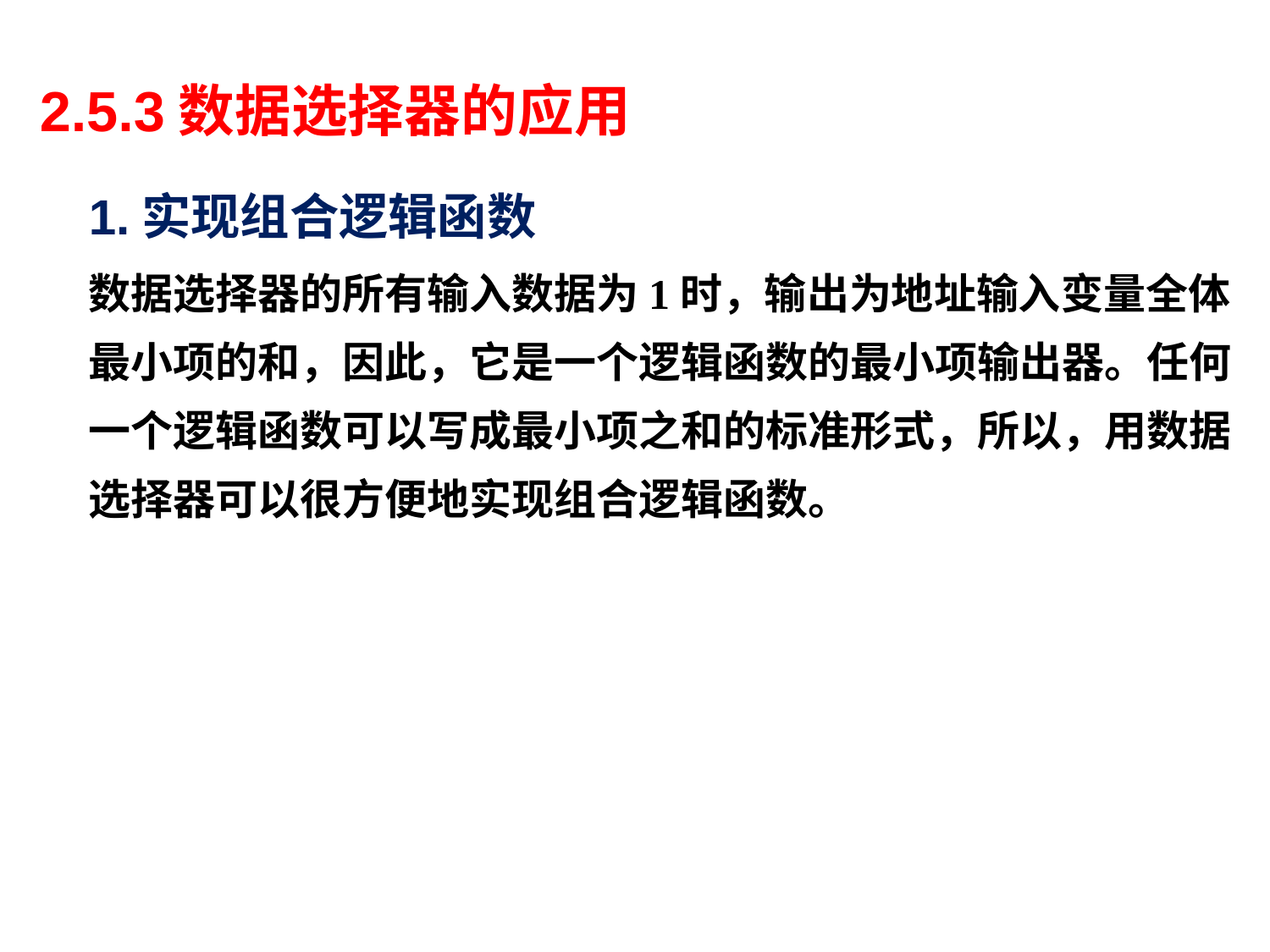

2.5.3数据选择器的应用
     1.实现组合逻辑函数
数据选择器的所有输入数据为1时，输出为地址输入变量全体最小项的和，因此，它是一个逻辑函数的最小项输出器。任何一个逻辑函数可以写成最小项之和的标准形式，所以，用数据选择器可以很方便地实现组合逻辑函数。